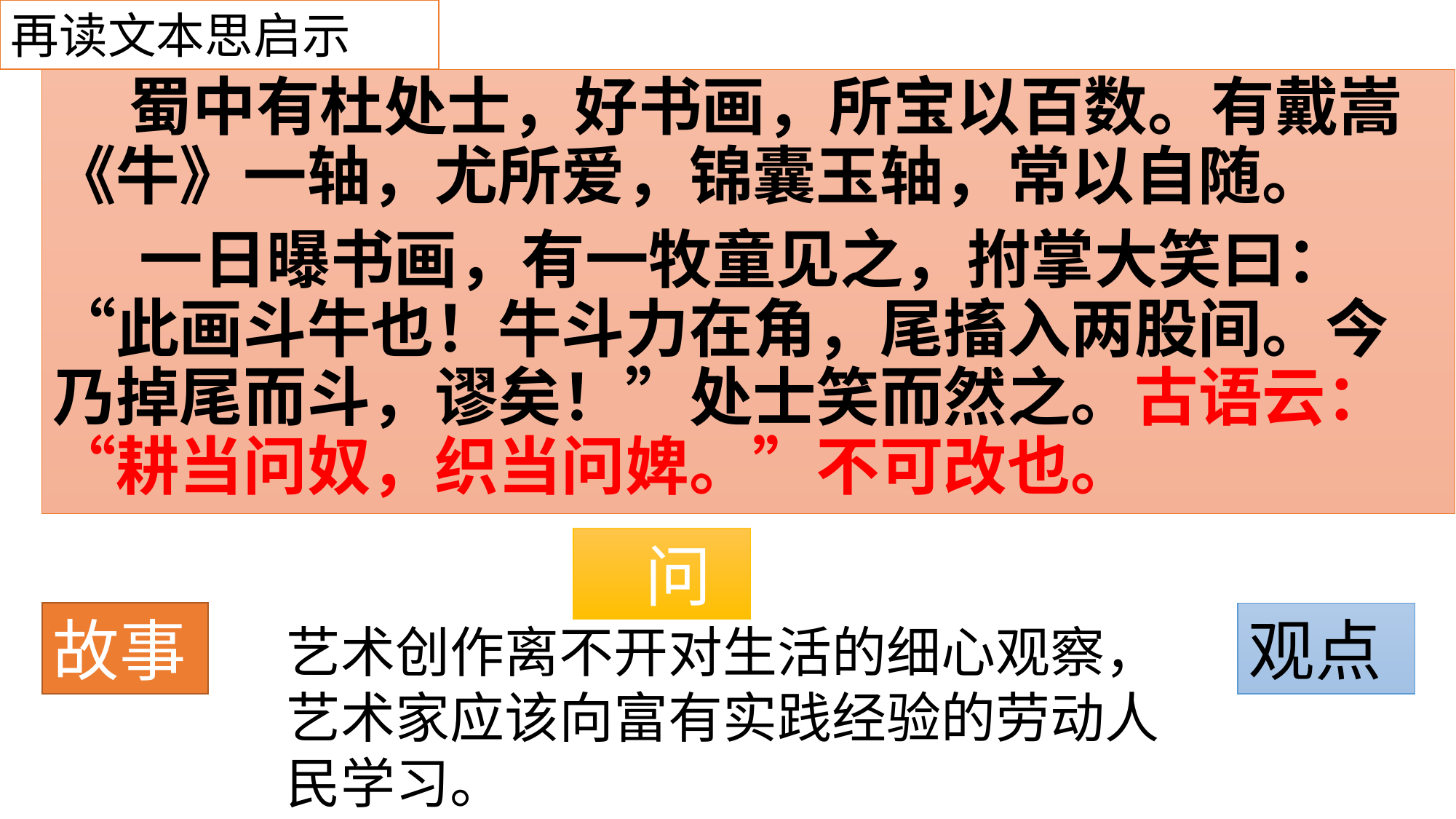

再读文本思启示
#
       蜀中有杜处士，好书画，所宝以百数。有戴嵩《牛》一轴，尤所爱，锦囊玉轴，常以自随。
     一日曝书画，有一牧童见之，拊掌大笑曰：“此画斗牛也！牛斗力在角，尾搐入两股间。今乃掉尾而斗，谬矣！”处士笑而然之。古语云：“耕当问奴，织当问婢。”不可改也。
   问
观点
故事
艺术创作离不开对生活的细心观察，艺术家应该向富有实践经验的劳动人民学习。